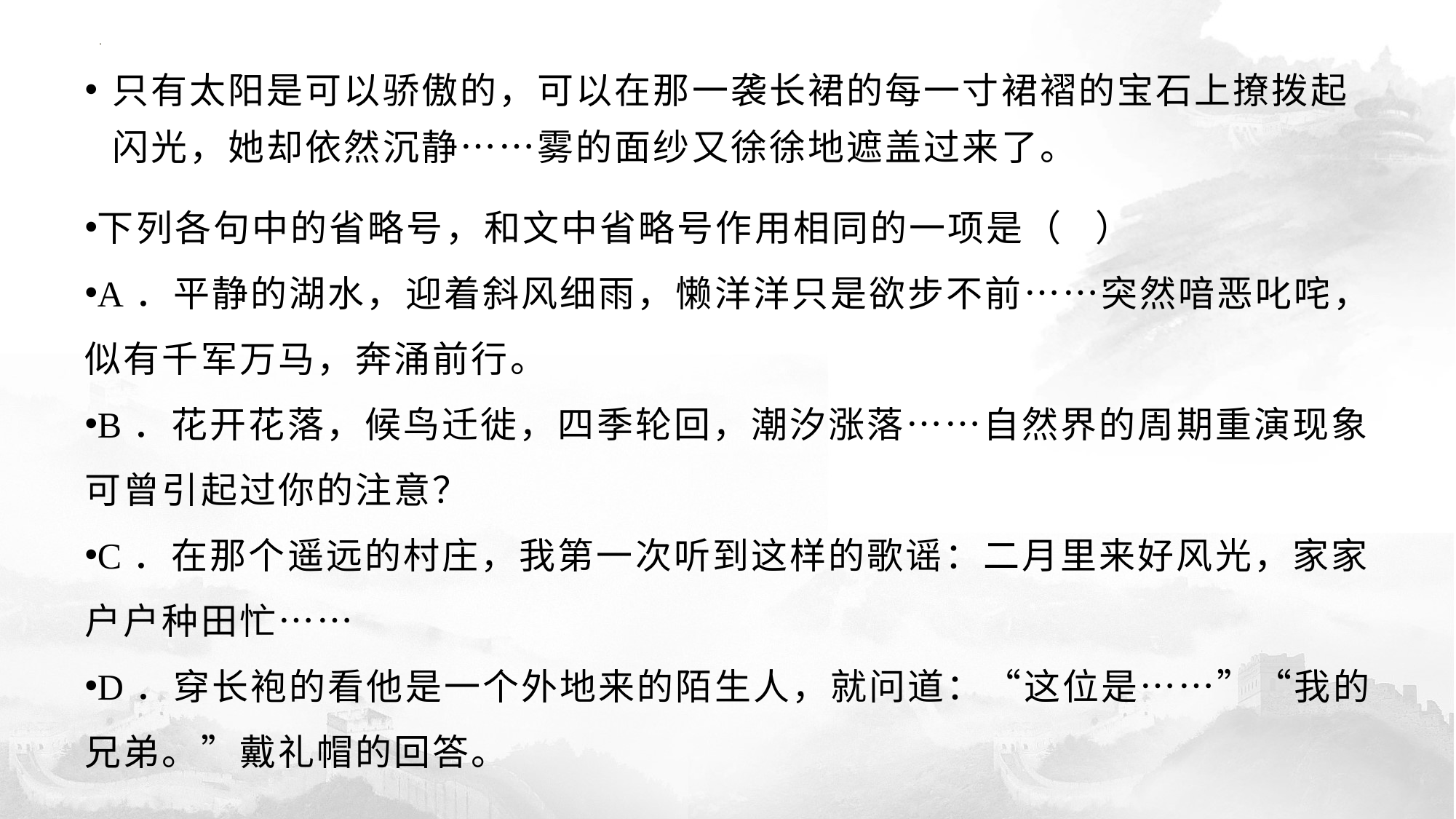

只有太阳是可以骄傲的，可以在那一袭长裙的每一寸裙褶的宝石上撩拨起闪光，她却依然沉静……雾的面纱又徐徐地遮盖过来了。
下列各句中的省略号，和文中省略号作用相同的一项是（   ）
A．平静的湖水，迎着斜风细雨，懒洋洋只是欲步不前……突然喑恶叱咤，似有千军万马，奔涌前行。
B．花开花落，候鸟迁徙，四季轮回，潮汐涨落……自然界的周期重演现象可曾引起过你的注意？
C．在那个遥远的村庄，我第一次听到这样的歌谣：二月里来好风光，家家户户种田忙……
D．穿长袍的看他是一个外地来的陌生人，就问道：“这位是……”“我的兄弟。”戴礼帽的回答。